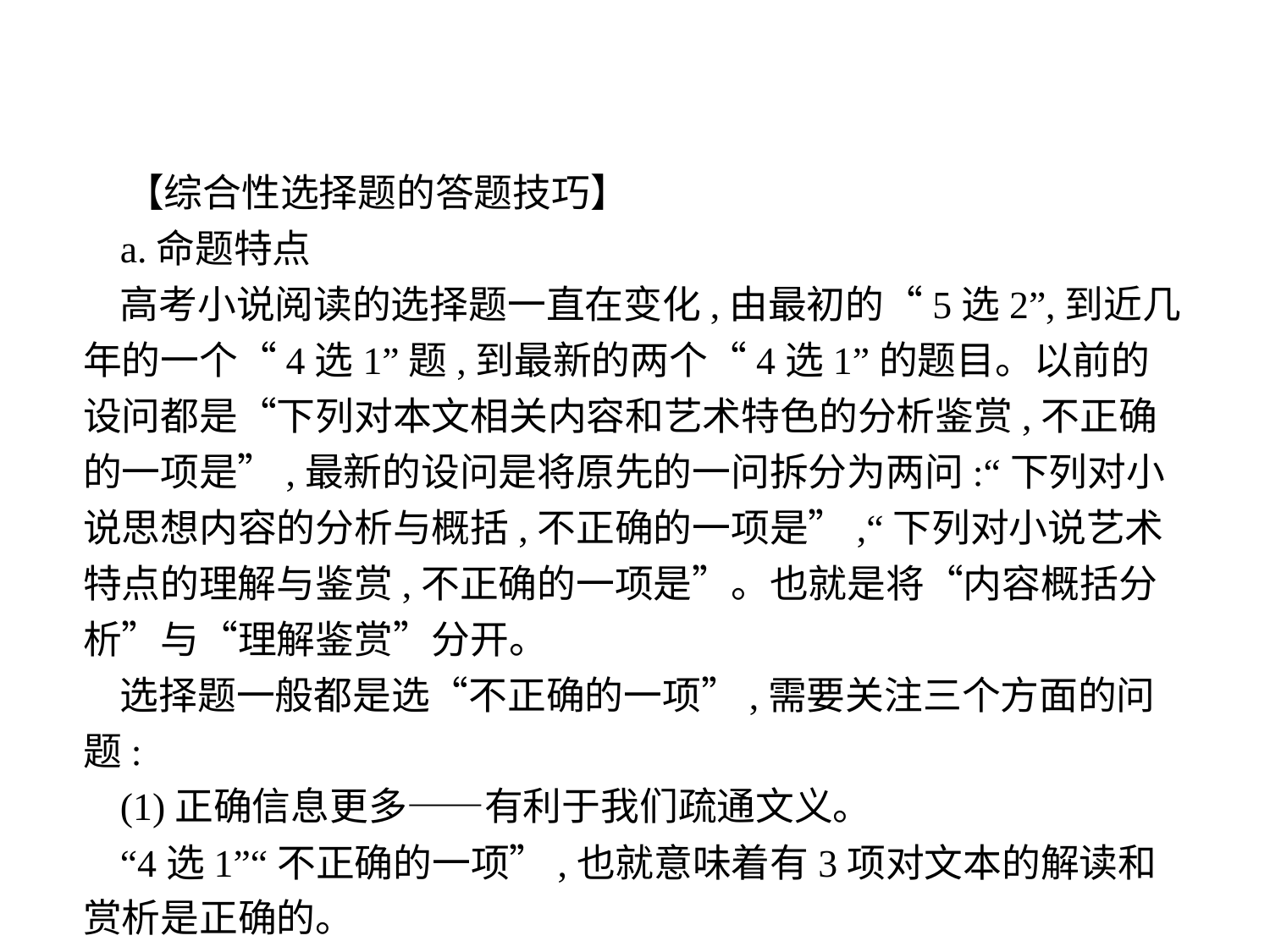

【综合性选择题的答题技巧】
a.命题特点
高考小说阅读的选择题一直在变化,由最初的“5选2”,到近几年的一个“4选1”题,到最新的两个“4选1”的题目。以前的设问都是“下列对本文相关内容和艺术特色的分析鉴赏,不正确的一项是”,最新的设问是将原先的一问拆分为两问:“下列对小说思想内容的分析与概括,不正确的一项是”,“下列对小说艺术特点的理解与鉴赏,不正确的一项是”。也就是将“内容概括分析”与“理解鉴赏”分开。
选择题一般都是选“不正确的一项”,需要关注三个方面的问题:
(1)正确信息更多——有利于我们疏通文义。
“4选1”“不正确的一项”,也就意味着有3项对文本的解读和赏析是正确的。
-29-